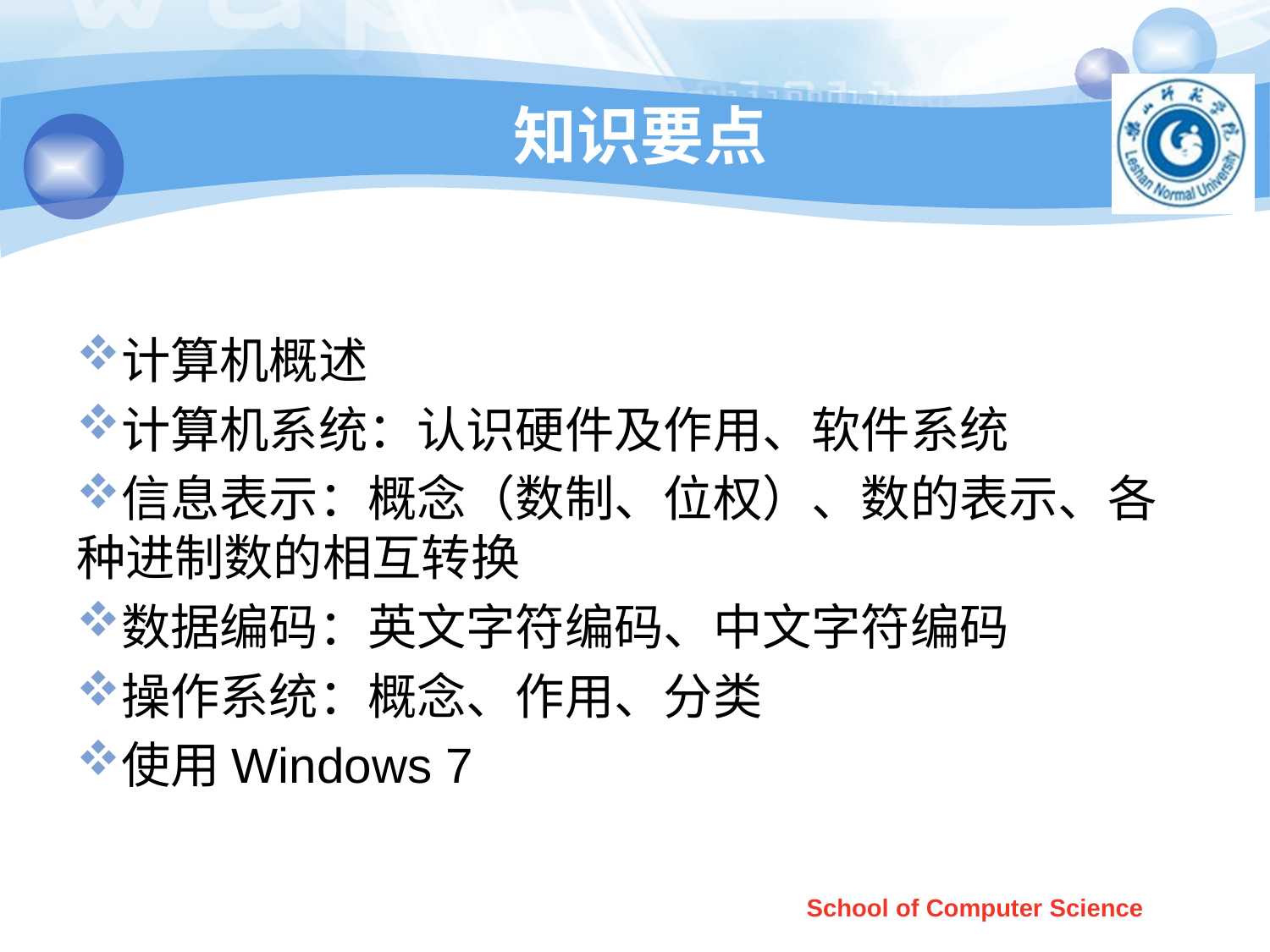

# 知识要点

计算机概述
计算机系统：认识硬件及作用、软件系统
信息表示：概念（数制、位权）、数的表示、各种进制数的相互转换
数据编码：英文字符编码、中文字符编码
操作系统：概念、作用、分类
使用Windows 7
School of Computer Science